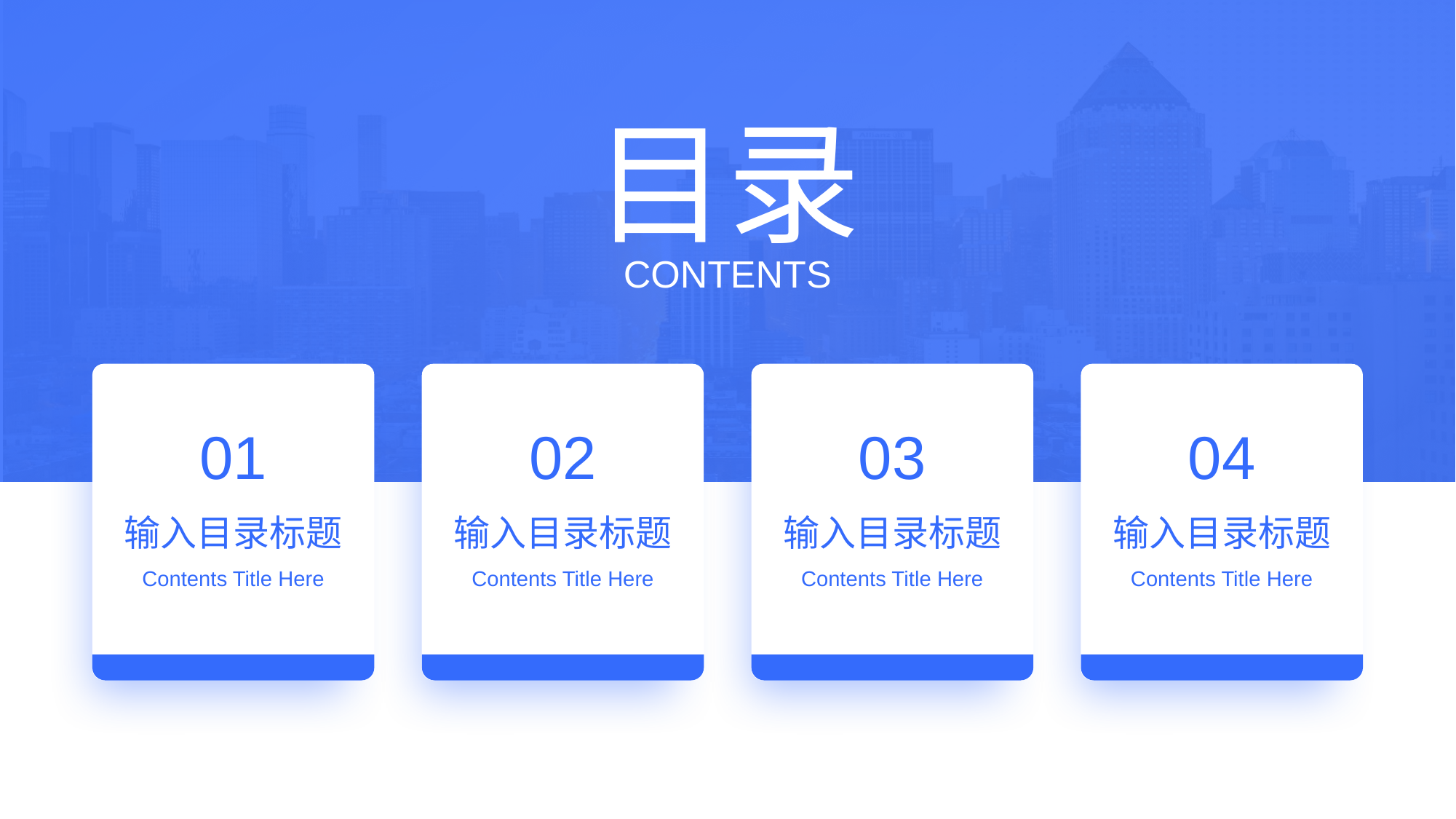

目录
CONTENTS

01
输入目录标题
Contents Title Here

02
输入目录标题
Contents Title Here

03
输入目录标题
Contents Title Here

04
输入目录标题
Contents Title Here